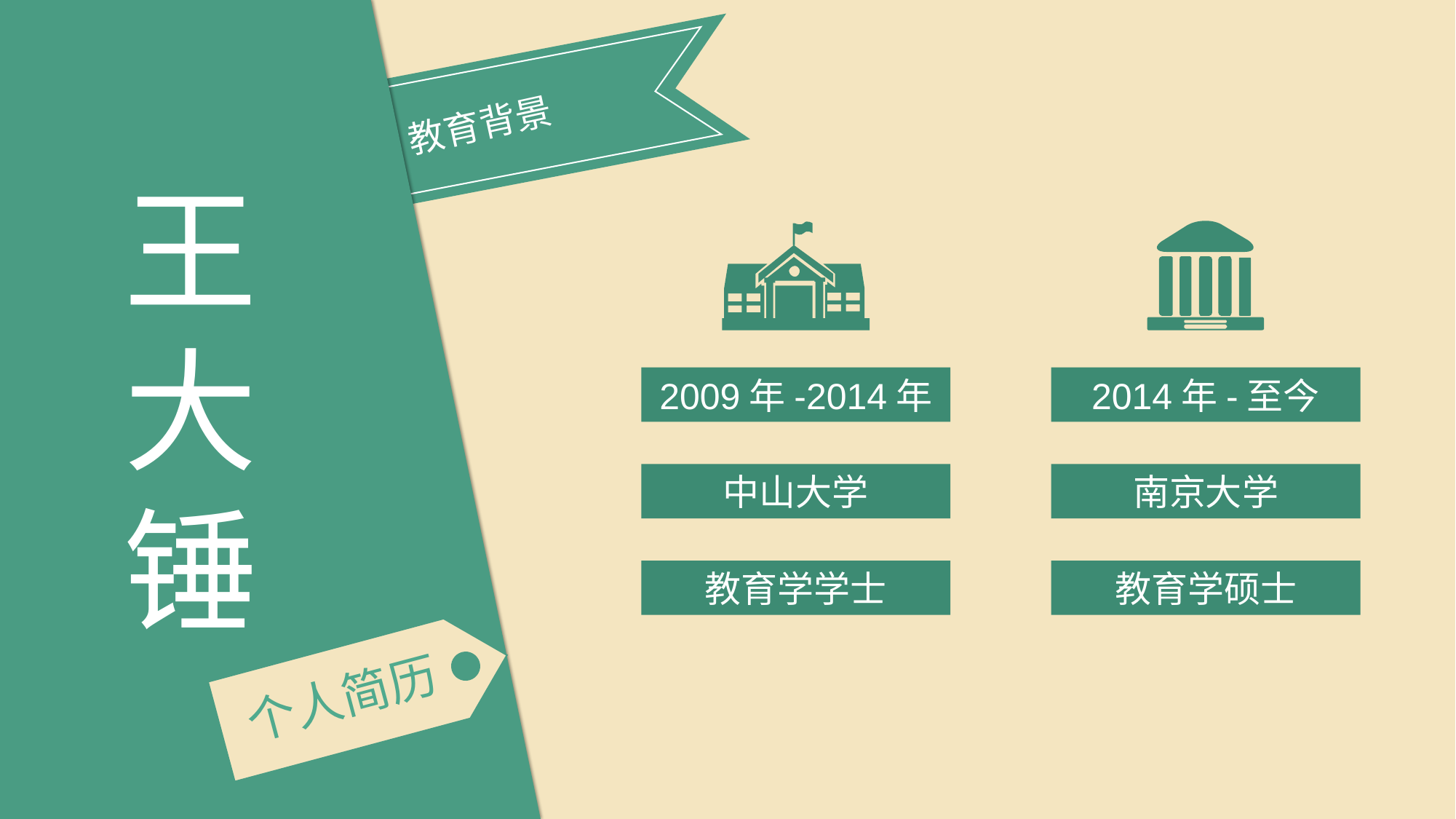

教育背景
王
大
锤

2009年-2014年
2014年-至今
中山大学
南京大学
教育学学士
教育学硕士

个人简历